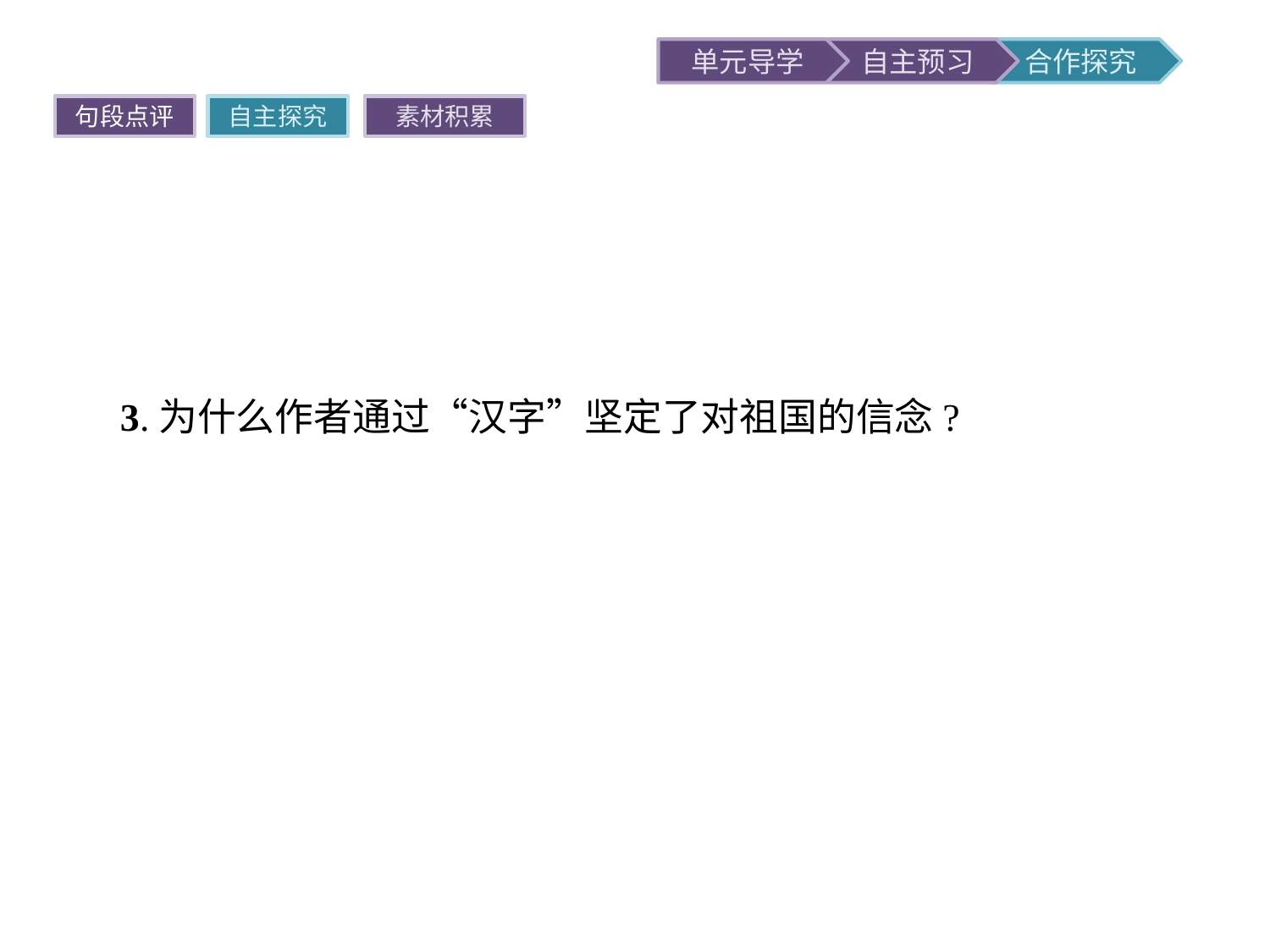

句段点评
自主探究
素材积累
3.为什么作者通过“汉字”坚定了对祖国的信念?
提示因为“汉字”是世界上最独特最丰富的语言(从“雨”及“雨”部可看出),是中华民族悠久历史文化和向心力的集中体现。只要这种语言不断绝,中国就永远挺立。历史已充分证明了这一点。